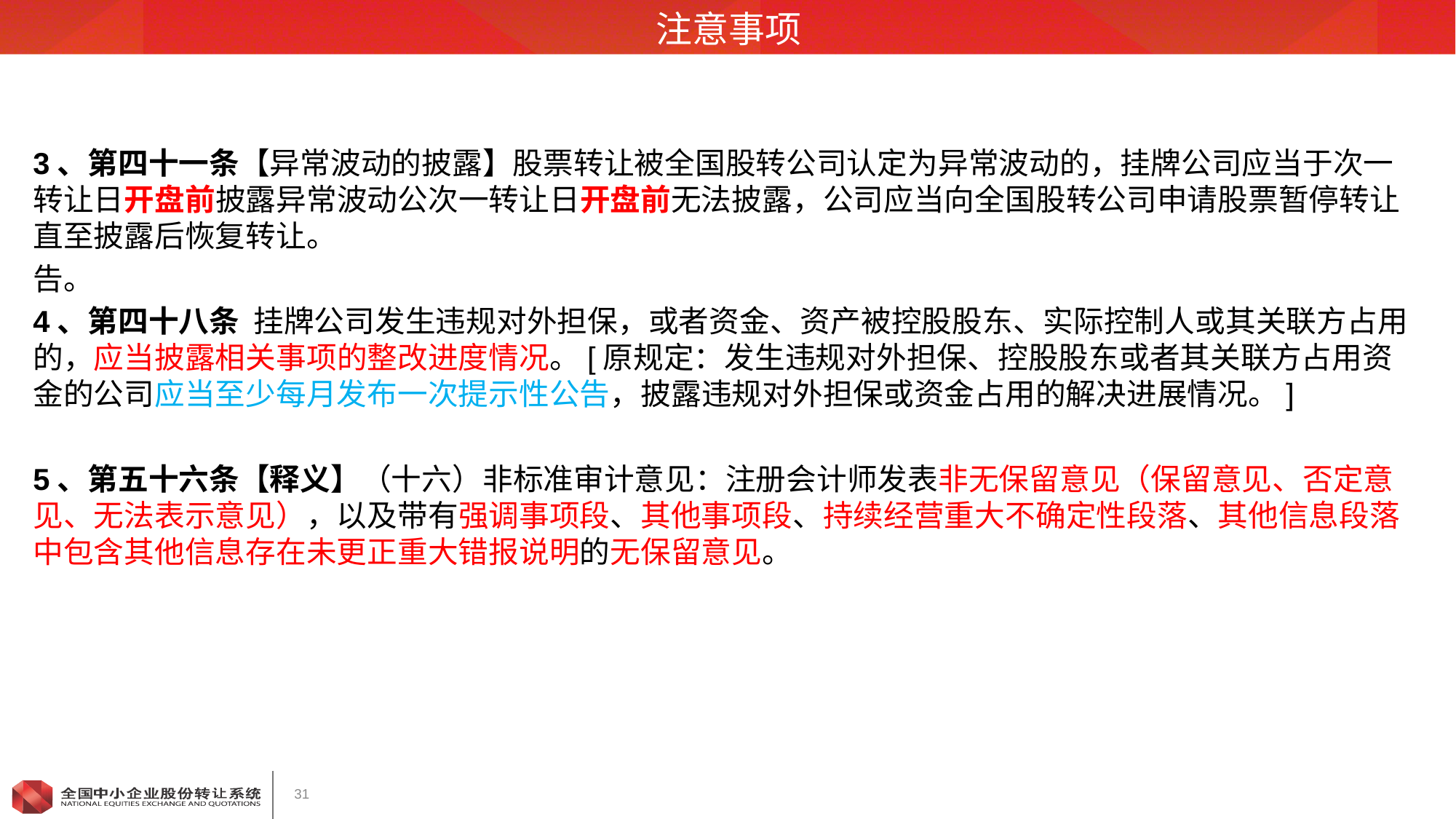

# 注意事项
3、第四十一条【异常波动的披露】股票转让被全国股转公司认定为异常波动的，挂牌公司应当于次一转让日开盘前披露异常波动公次一转让日开盘前无法披露，公司应当向全国股转公司申请股票暂停转让直至披露后恢复转让。
告。
4、第四十八条  挂牌公司发生违规对外担保，或者资金、资产被控股股东、实际控制人或其关联方占用的，应当披露相关事项的整改进度情况。[原规定：发生违规对外担保、控股股东或者其关联方占用资金的公司应当至少每月发布一次提示性公告，披露违规对外担保或资金占用的解决进展情况。]

5、第五十六条【释义】（十六）非标准审计意见：注册会计师发表非无保留意见（保留意见、否定意见、无法表示意见），以及带有强调事项段、其他事项段、持续经营重大不确定性段落、其他信息段落中包含其他信息存在未更正重大错报说明的无保留意见。
31